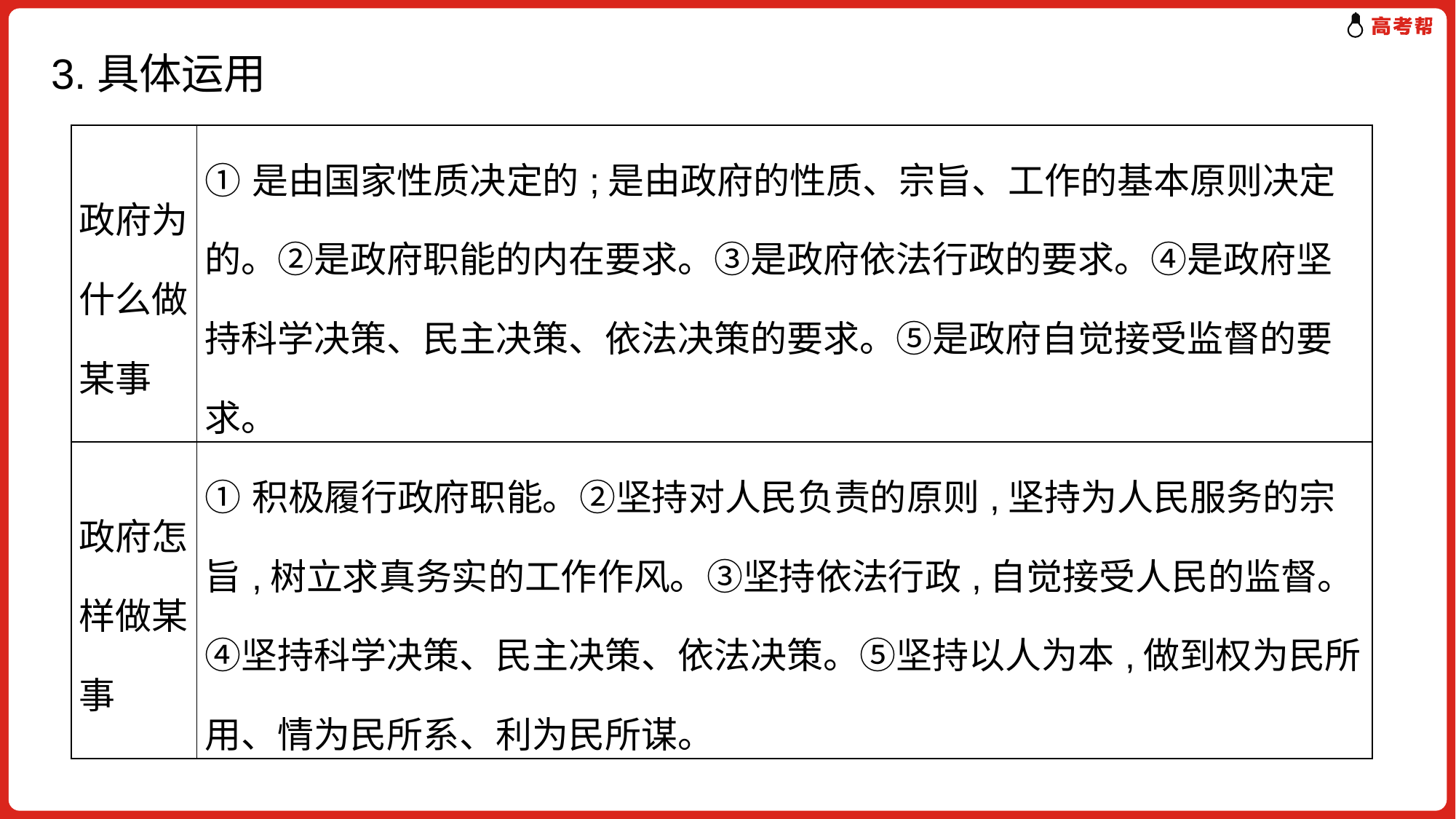

# 3.具体运用
| 政府为什么做某事 | ①是由国家性质决定的;是由政府的性质、宗旨、工作的基本原则决定的。②是政府职能的内在要求。③是政府依法行政的要求。④是政府坚持科学决策、民主决策、依法决策的要求。⑤是政府自觉接受监督的要求。 |
| --- | --- |
| 政府怎样做某事 | ①积极履行政府职能。②坚持对人民负责的原则,坚持为人民服务的宗旨,树立求真务实的工作作风。③坚持依法行政,自觉接受人民的监督。④坚持科学决策、民主决策、依法决策。⑤坚持以人为本,做到权为民所用、情为民所系、利为民所谋。 |